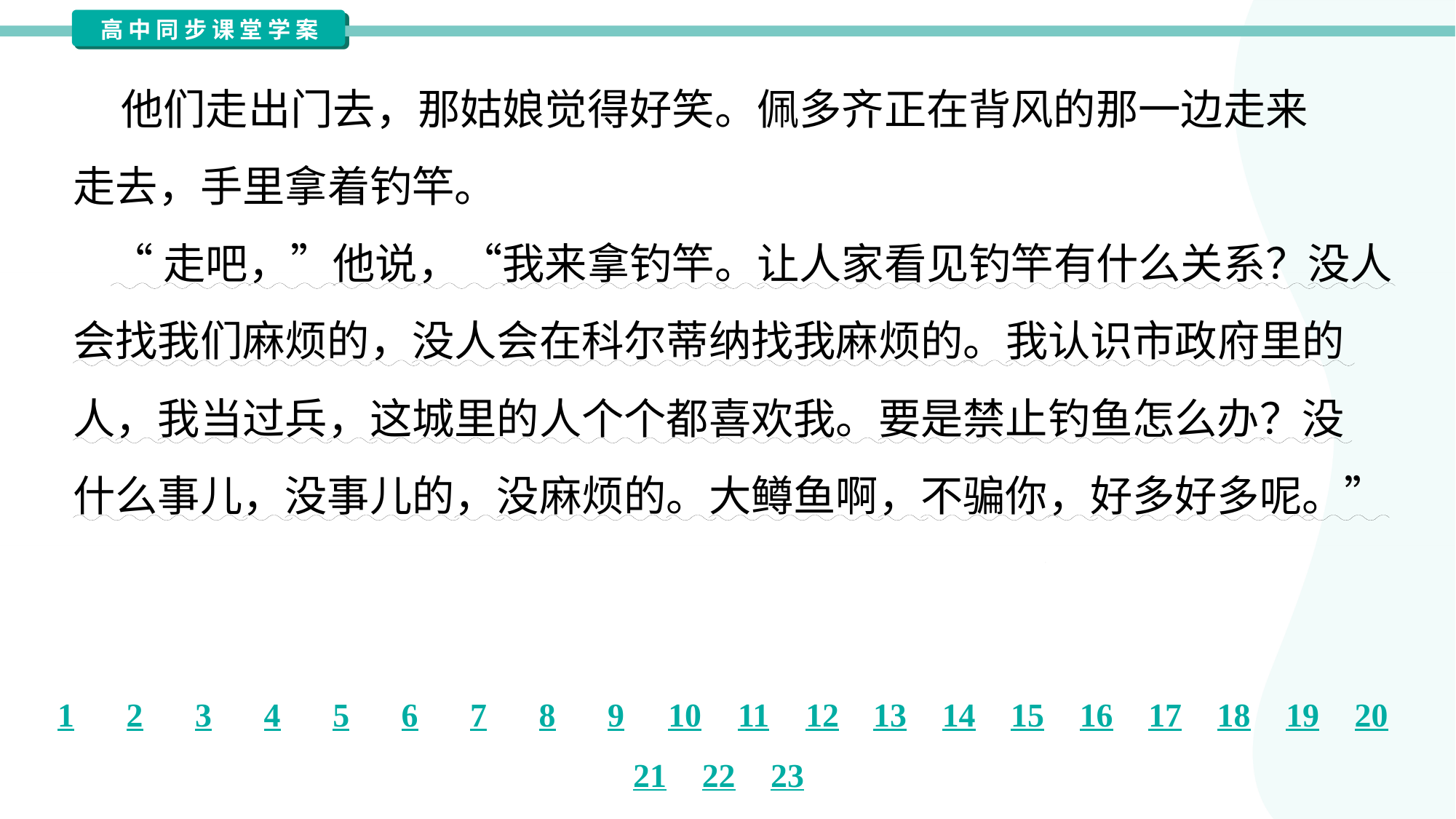

他们走出门去，那姑娘觉得好笑。佩多齐正在背风的那一边走来
走去，手里拿着钓竿。
    “走吧，”他说，“我来拿钓竿。让人家看见钓竿有什么关系？没人
会找我们麻烦的，没人会在科尔蒂纳找我麻烦的。我认识市政府里的
人，我当过兵，这城里的人个个都喜欢我。要是禁止钓鱼怎么办？没
什么事儿，没事儿的，没麻烦的。大鳟鱼啊，不骗你，好多好多呢。”